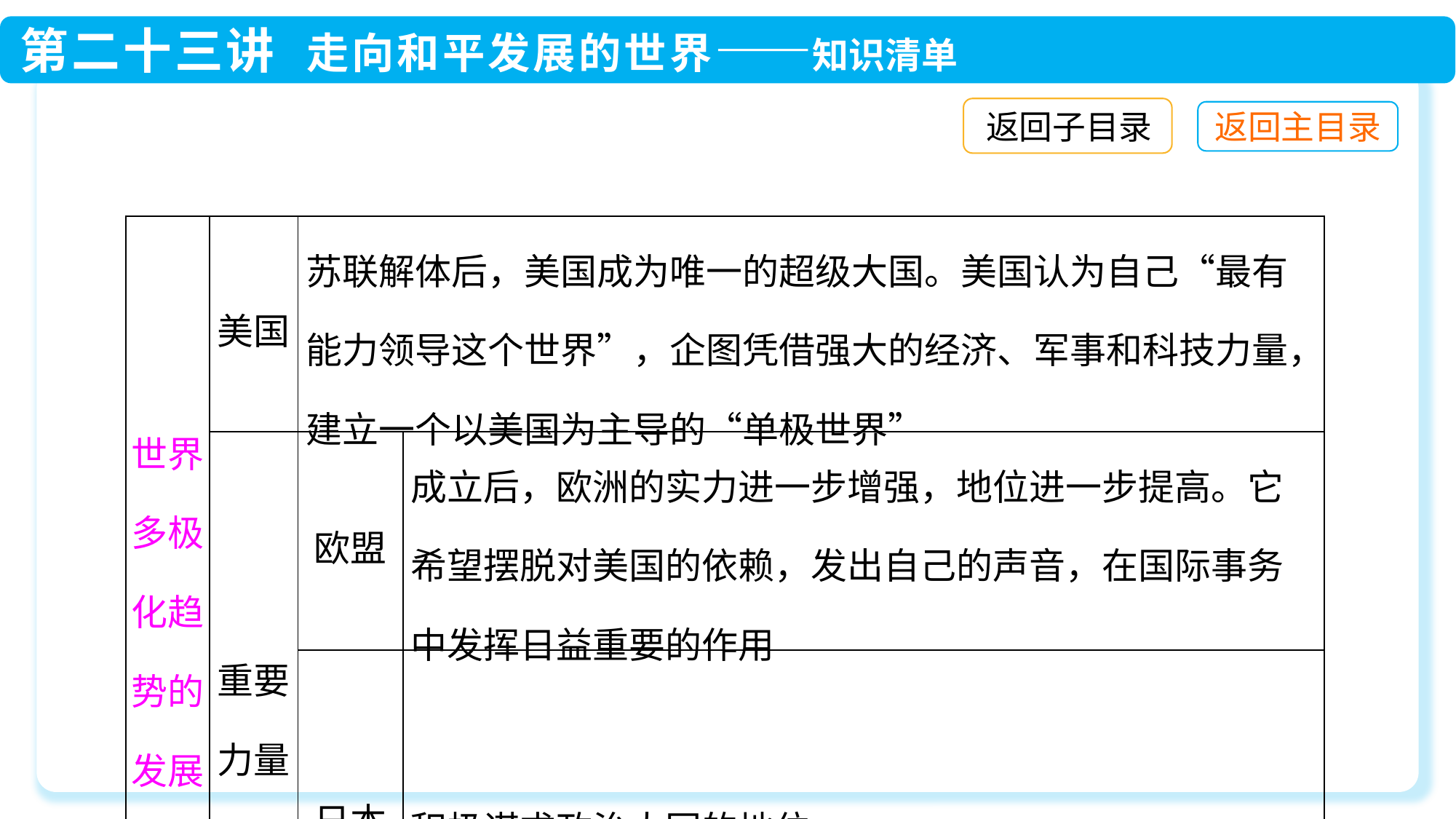

返回子目录
| 世界多极化趋势的发展 | 美国 | 苏联解体后，美国成为唯一的超级大国。美国认为自己“最有能力领导这个世界”，企图凭借强大的经济、军事和科技力量，建立一个以美国为主导的“单极世界” |  |
| --- | --- | --- | --- |
|  | 重要力量 | 欧盟 | 成立后，欧洲的实力进一步增强，地位进一步提高。它希望摆脱对美国的依赖，发出自己的声音，在国际事务中发挥日益重要的作用 |
|  |  | 日本 | 积极谋求政治大国的地位 |